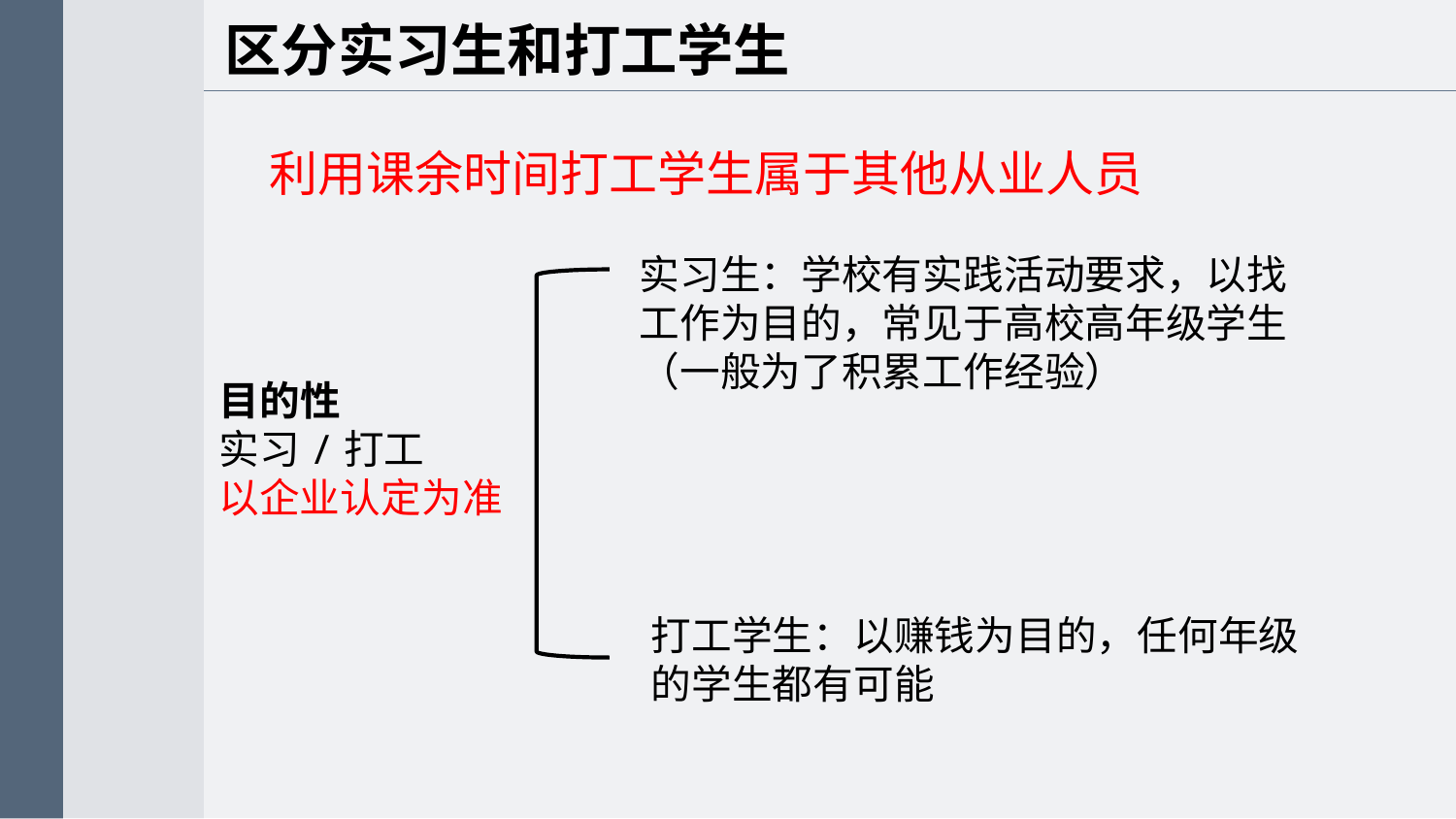

区分实习生和打工学生
利用课余时间打工学生属于其他从业人员
实习生：学校有实践活动要求，以找工作为目的，常见于高校高年级学生（一般为了积累工作经验）

目的性
实习/打工
以企业认定为准
打工学生：以赚钱为目的，任何年级的学生都有可能